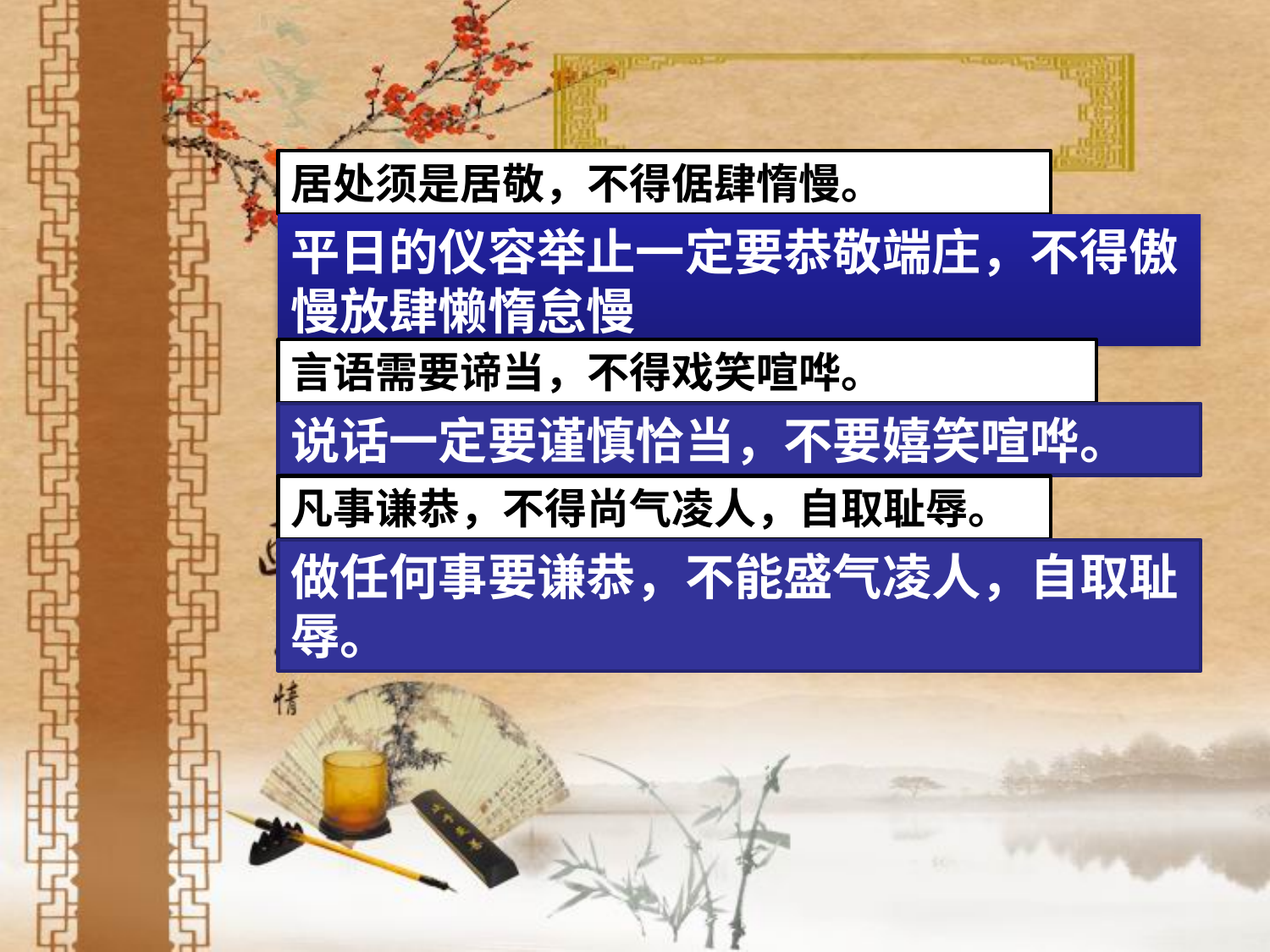

居处须是居敬，不得倨肆惰慢。
平日的仪容举止一定要恭敬端庄，不得傲慢放肆懒惰怠慢
言语需要谛当，不得戏笑喧哗。
说话一定要谨慎恰当，不要嬉笑喧哗。
凡事谦恭，不得尚气凌人，自取耻辱。
做任何事要谦恭，不能盛气凌人，自取耻辱。